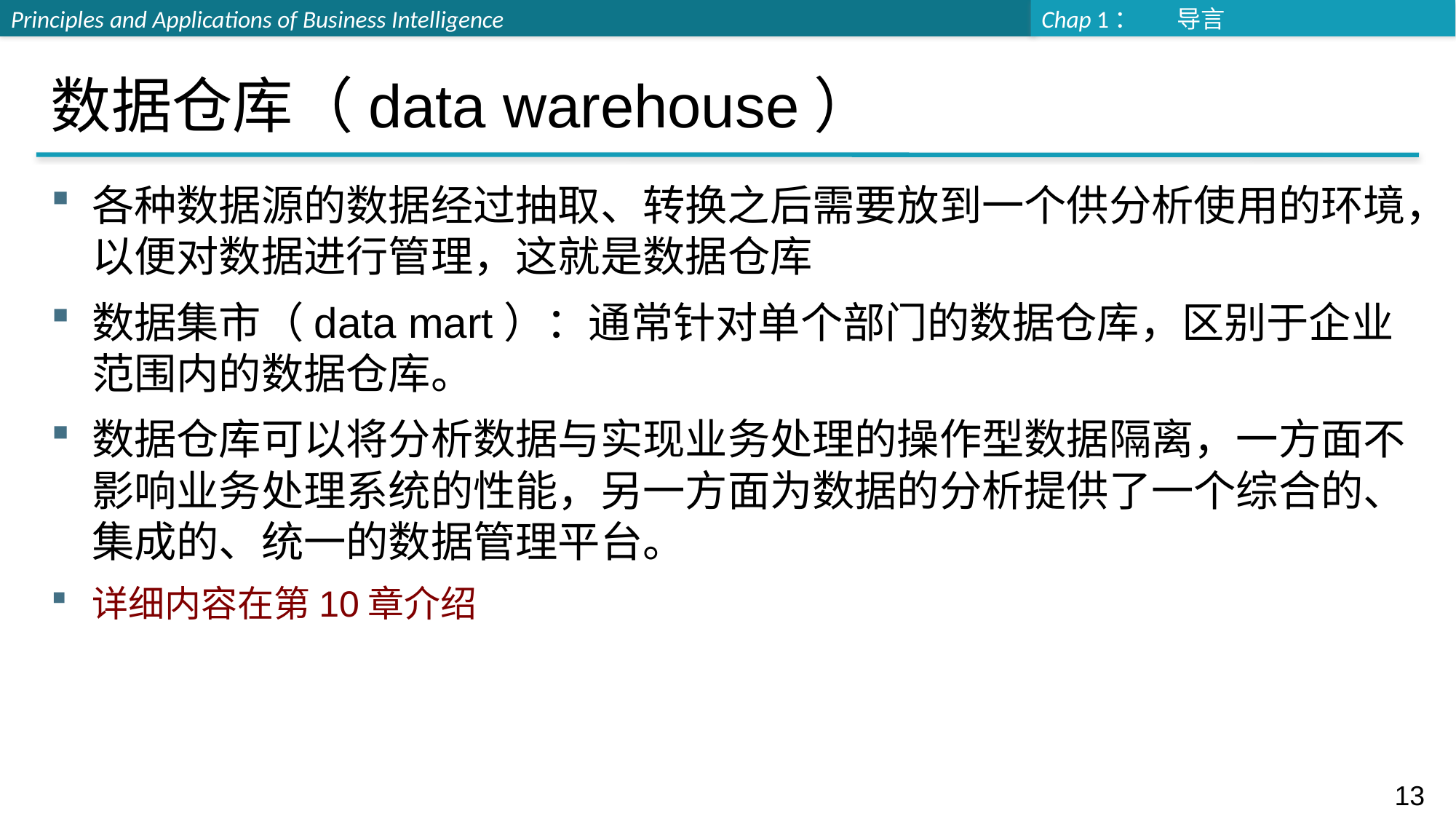

# 数据仓库（data warehouse）
各种数据源的数据经过抽取、转换之后需要放到一个供分析使用的环境，以便对数据进行管理，这就是数据仓库
数据集市（data mart）：通常针对单个部门的数据仓库，区别于企业范围内的数据仓库。
数据仓库可以将分析数据与实现业务处理的操作型数据隔离，一方面不影响业务处理系统的性能，另一方面为数据的分析提供了一个综合的、集成的、统一的数据管理平台。
详细内容在第10章介绍